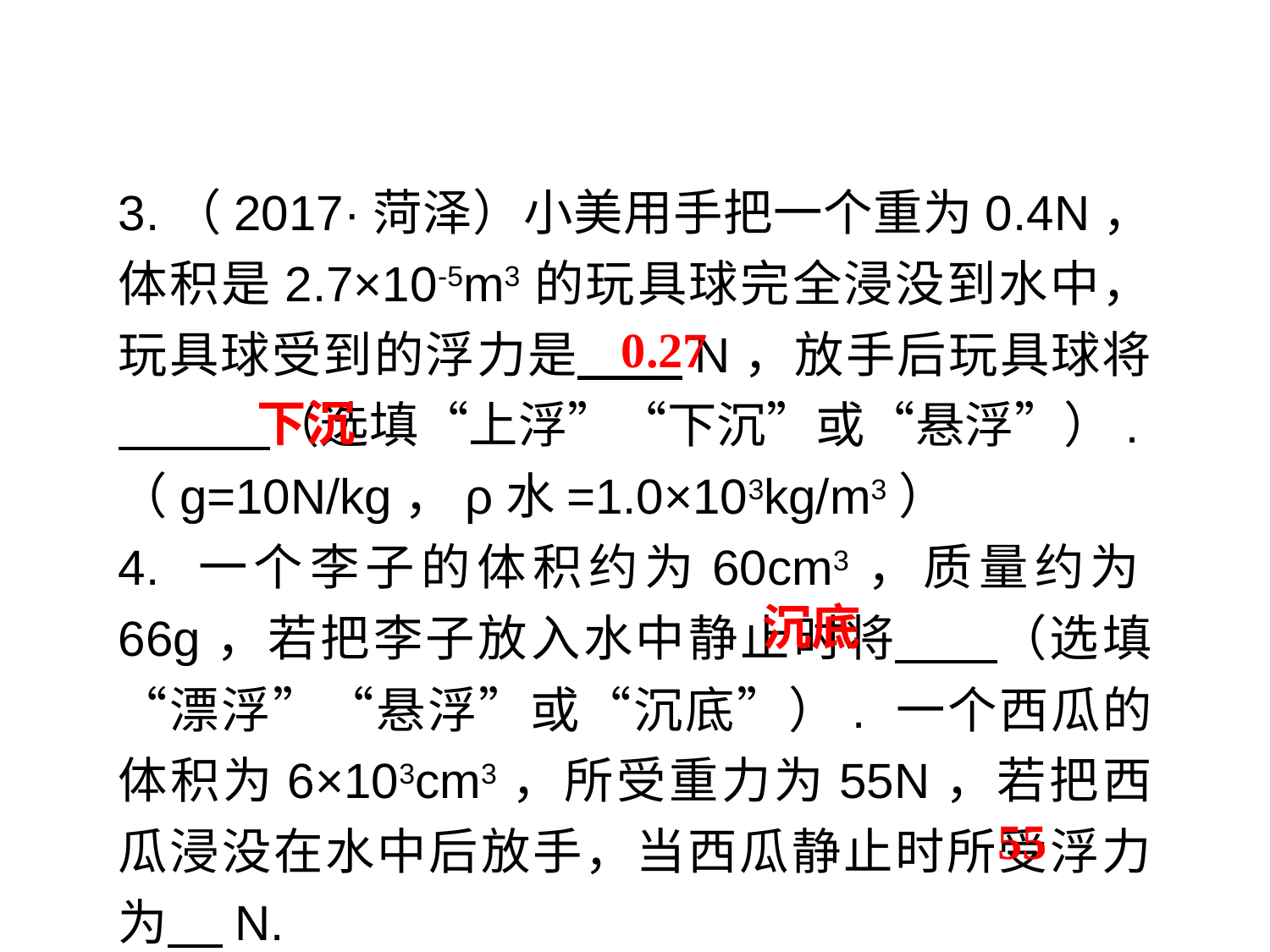

3.（2017·菏泽）小美用手把一个重为0.4N，体积是2.7×10-5m3的玩具球完全浸没到水中，玩具球受到的浮力是        N，放手后玩具球将　         （选填“上浮”“下沉”或“悬浮”）.（g=10N/kg，ρ水=1.0×103kg/m3）
4. 一个李子的体积约为60cm3，质量约为66g，若把李子放入水中静止时将       （选填“漂浮”“悬浮”或“沉底”）. 一个西瓜的体积为6×103cm3，所受重力为55N，若把西瓜浸没在水中后放手，当西瓜静止时所受浮力为     N.
0.27
下沉
沉底
55